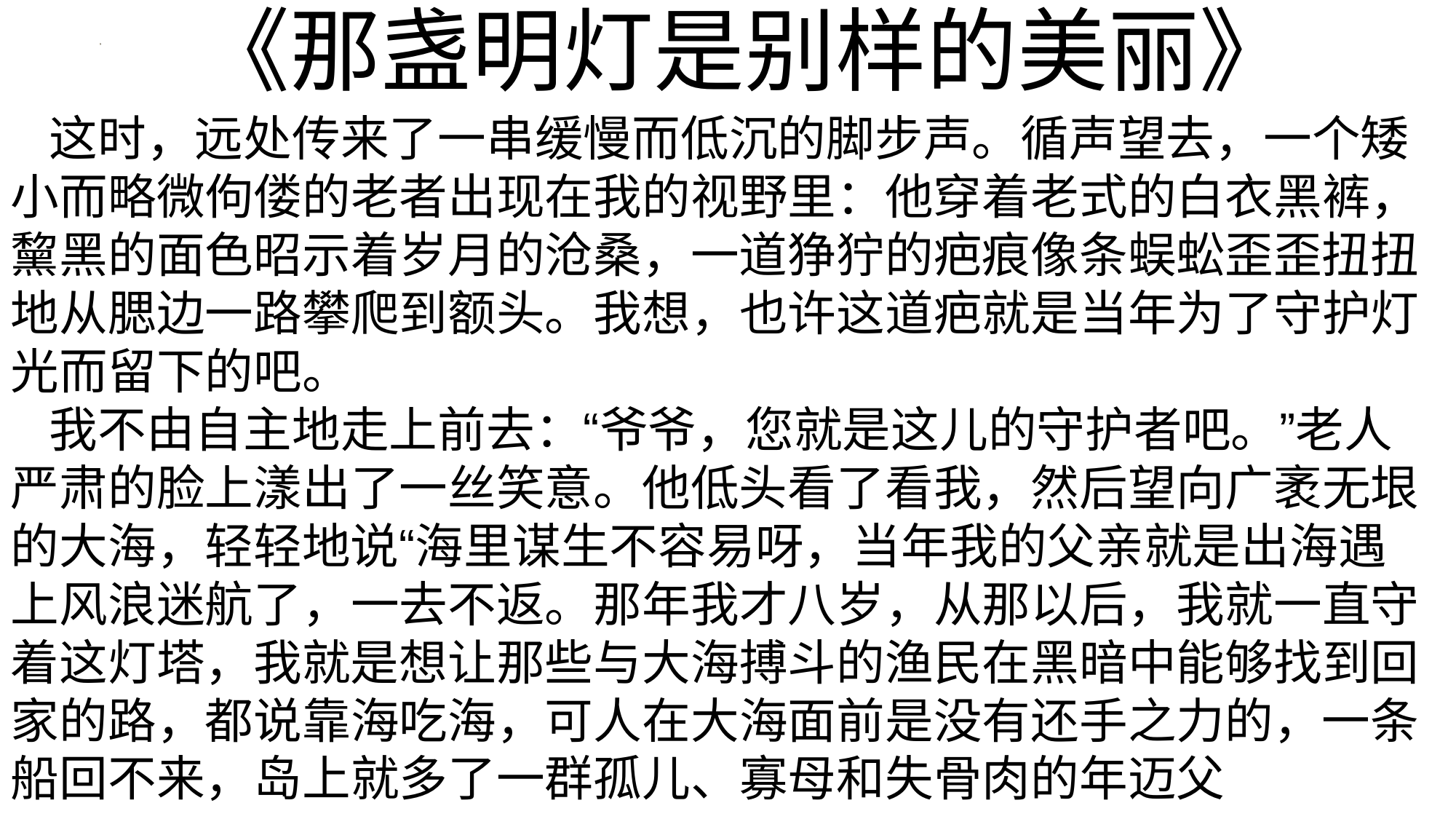

《那盏明灯是别样的美丽》
  这时，远处传来了一串缓慢而低沉的脚步声。循声望去，一个矮小而略微佝偻的老者出现在我的视野里：他穿着老式的白衣黑裤，黧黑的面色昭示着岁月的沧桑，一道狰狞的疤痕像条蜈蚣歪歪扭扭地从腮边一路攀爬到额头。我想，也许这道疤就是当年为了守护灯光而留下的吧。
  我不由自主地走上前去：“爷爷，您就是这儿的守护者吧。”老人严肃的脸上漾出了一丝笑意。他低头看了看我，然后望向广袤无垠的大海，轻轻地说“海里谋生不容易呀，当年我的父亲就是出海遇上风浪迷航了，一去不返。那年我才八岁，从那以后，我就一直守着这灯塔，我就是想让那些与大海搏斗的渔民在黑暗中能够找到回家的路，都说靠海吃海，可人在大海面前是没有还手之力的，一条船回不来，岛上就多了一群孤儿、寡母和失骨肉的年迈父